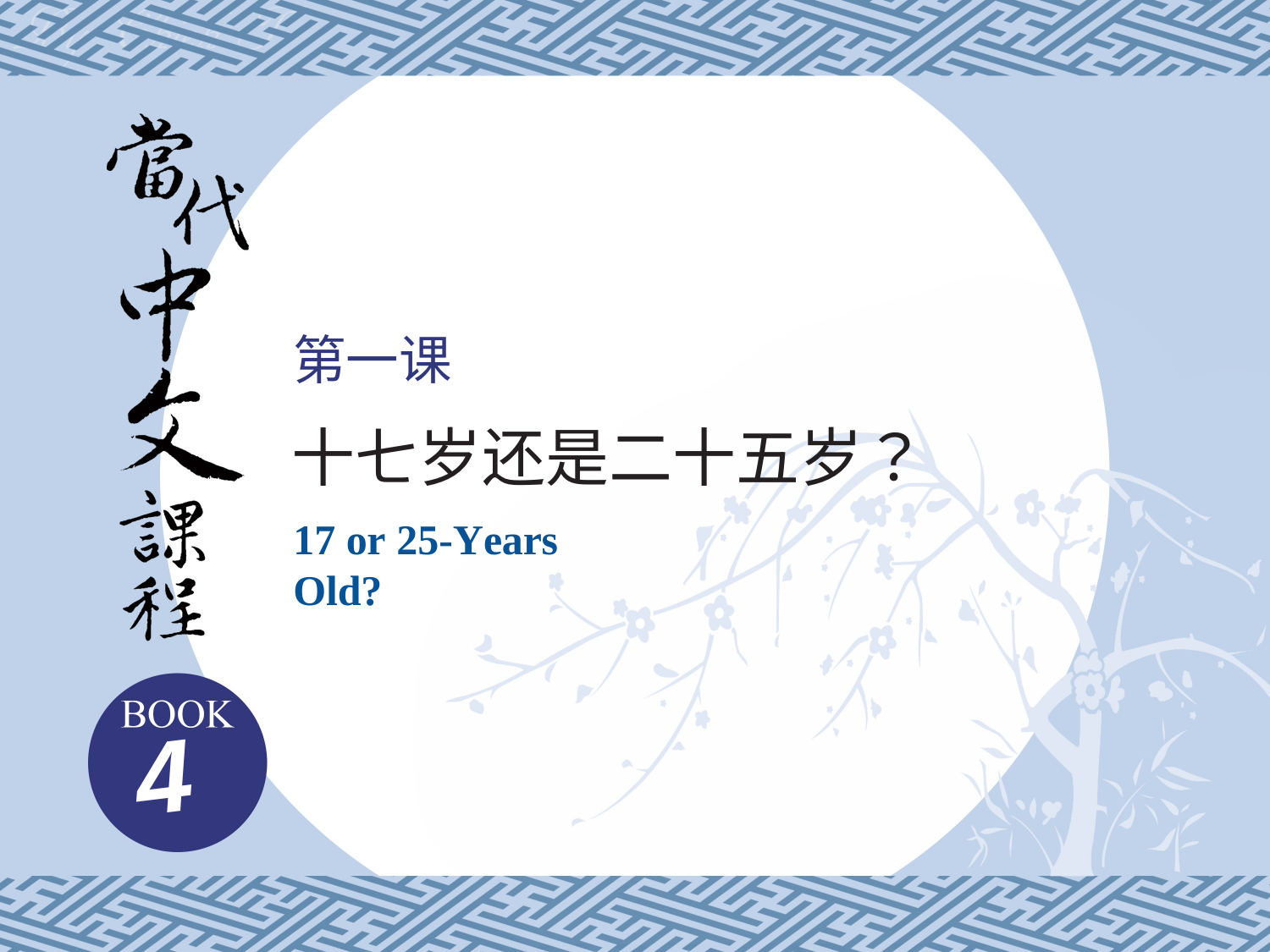

第一课
十七岁还是二十五岁？
17 or 25-Years Old?
4